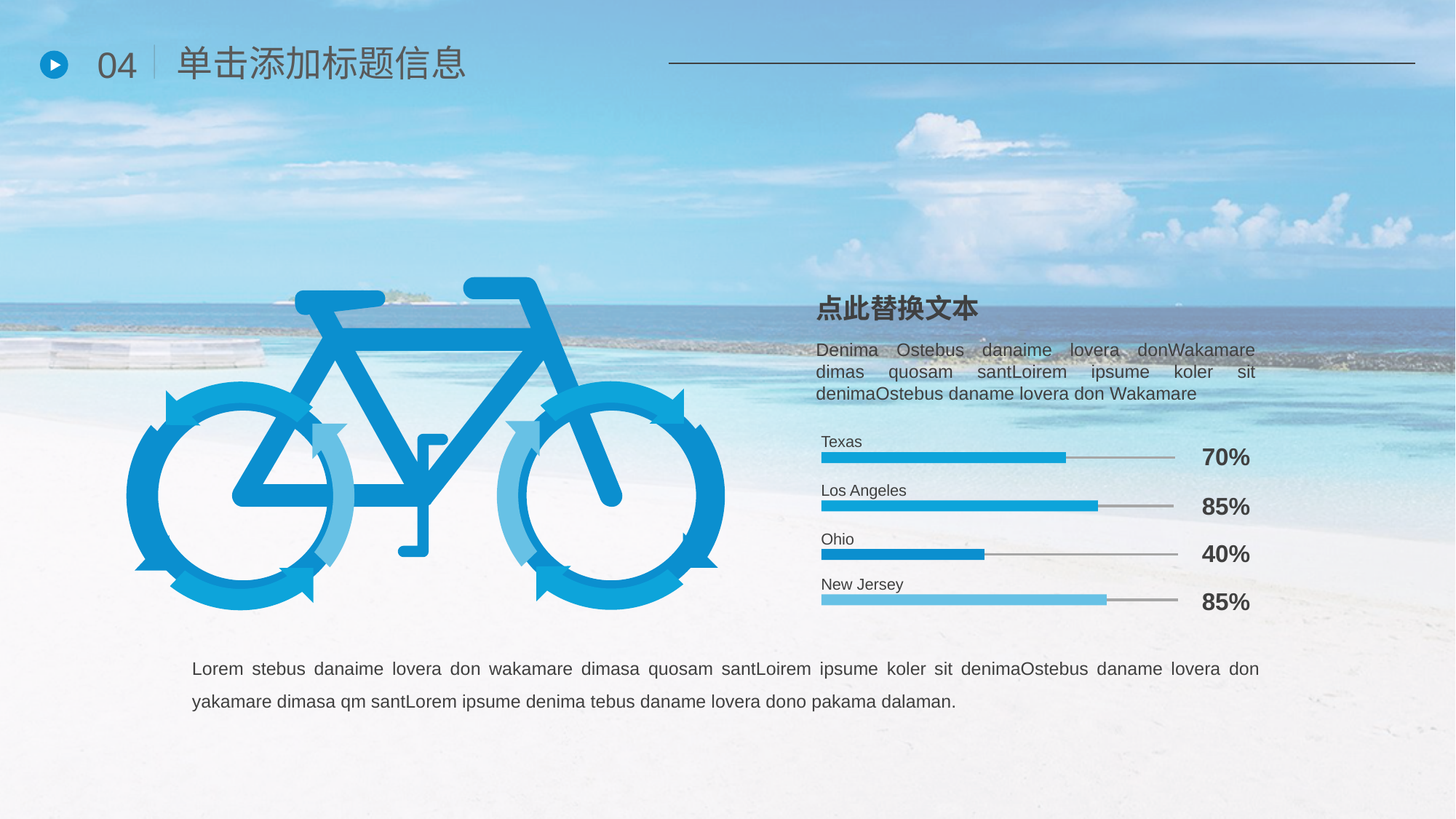

单击添加标题信息
04

点此替换文本
Denima Ostebus danaime lovera donWakamare dimas quosam santLoirem ipsume koler sit denimaOstebus daname lovera don Wakamare
70%
Texas
Los Angeles
Ohio
New Jersey

85%

40%

85%

Lorem stebus danaime lovera don wakamare dimasa quosam santLoirem ipsume koler sit denimaOstebus daname lovera don yakamare dimasa qm santLorem ipsume denima tebus daname lovera dono pakama dalaman.